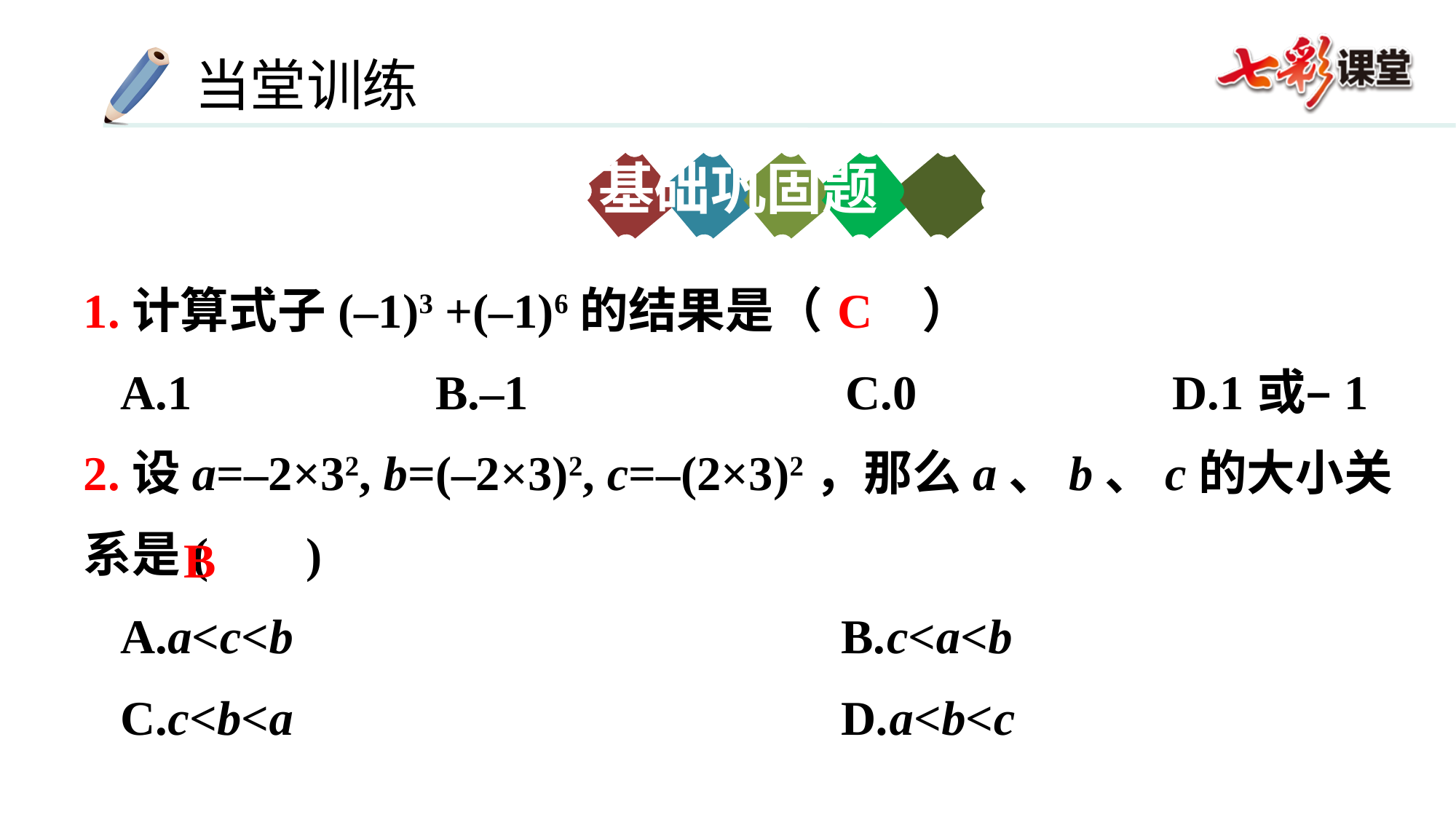

基础巩固题

C
1.计算式子(–1)3 +(–1)6的结果是（         ）
   A.1                    B.–1                          C.0                     D.1或–1
2.设a=–2×32, b=(–2×3)2, c=–(2×3)2，那么a、b、c的大小关系是(        )
   A.a<c<b                                             B.c<a<b
   C.c<b<a                                             D.a<b<c
B